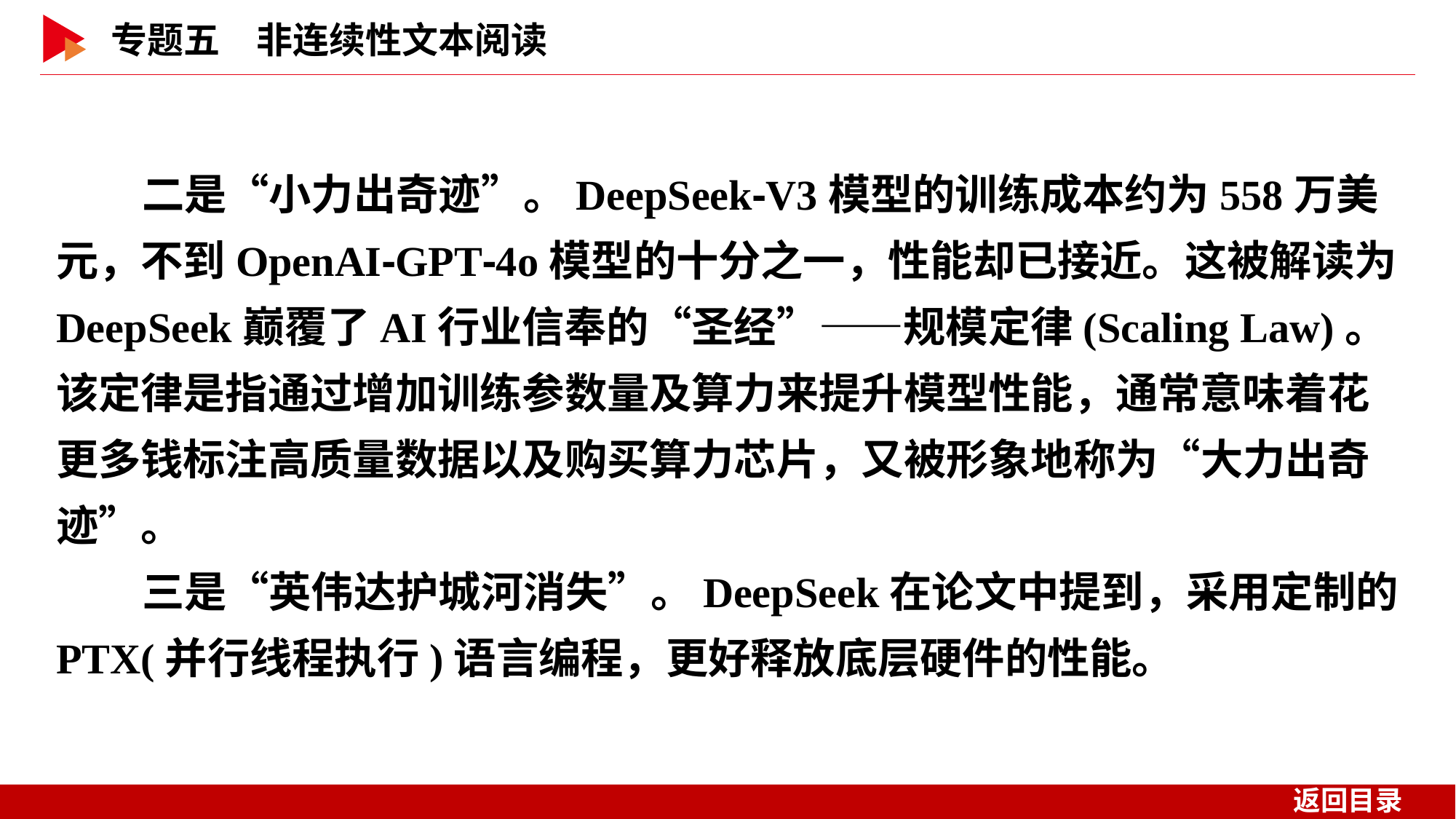

二是“小力出奇迹”。DeepSeek⁃V3模型的训练成本约为558万美元，不到OpenAI⁃GPT⁃4o模型的十分之一，性能却已接近。这被解读为DeepSeek巅覆了AI行业信奉的“圣经”——规模定律(Scaling Law)。该定律是指通过增加训练参数量及算力来提升模型性能，通常意味着花更多钱标注高质量数据以及购买算力芯片，又被形象地称为“大力出奇迹”。
三是“英伟达护城河消失”。DeepSeek在论文中提到，采用定制的PTX(并行线程执行)语言编程，更好释放底层硬件的性能。